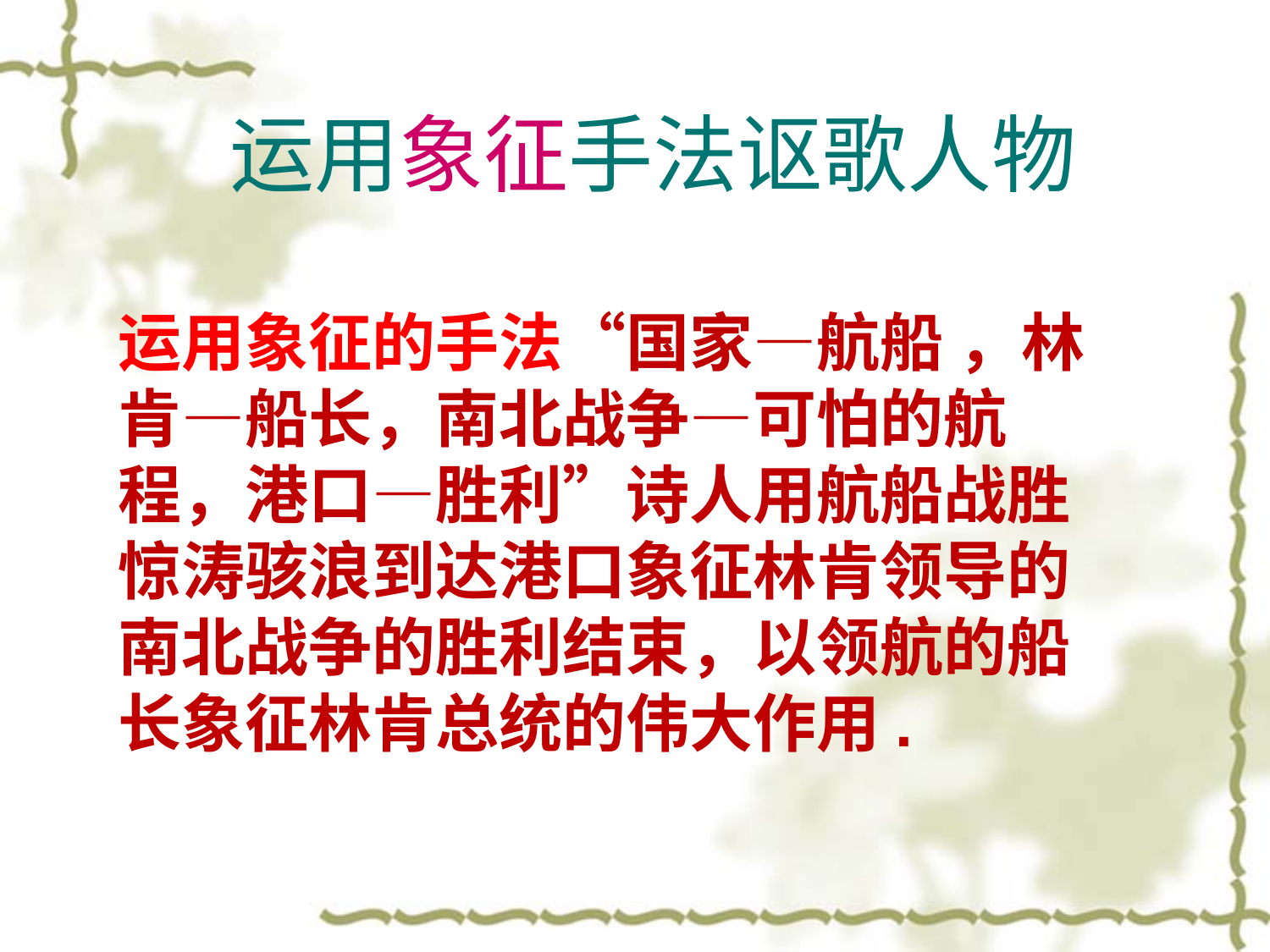

# 运用象征手法讴歌人物
运用象征的手法“国家—航船 ，林肯—船长，南北战争—可怕的航程，港口—胜利”诗人用航船战胜惊涛骇浪到达港口象征林肯领导的南北战争的胜利结束，以领航的船长象征林肯总统的伟大作用.